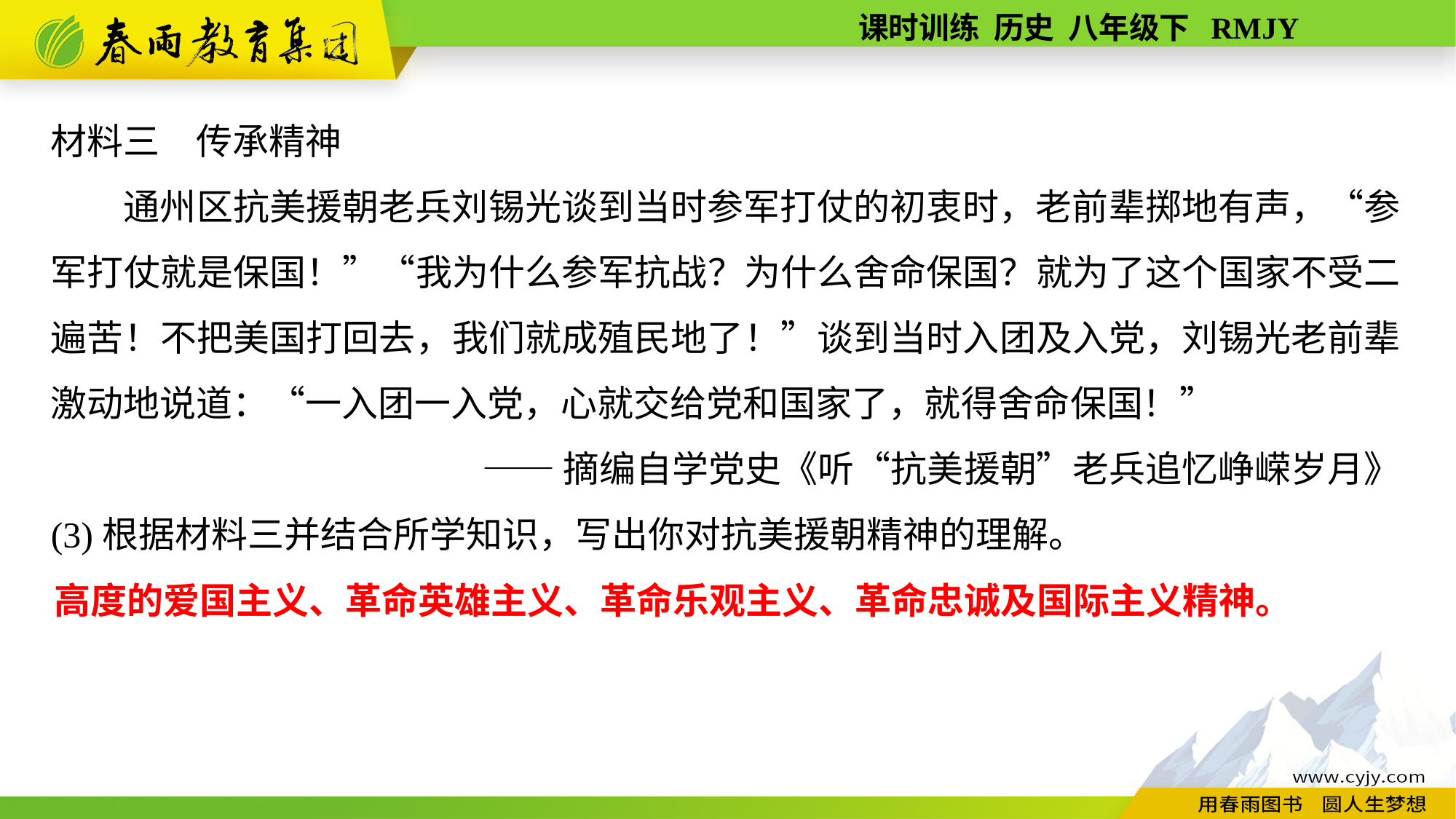

材料三　传承精神
通州区抗美援朝老兵刘锡光谈到当时参军打仗的初衷时，老前辈掷地有声，“参军打仗就是保国！”“我为什么参军抗战？为什么舍命保国？就为了这个国家不受二遍苦！不把美国打回去，我们就成殖民地了！”谈到当时入团及入党，刘锡光老前辈激动地说道：“一入团一入党，心就交给党和国家了，就得舍命保国！”
——摘编自学党史《听“抗美援朝”老兵追忆峥嵘岁月》
(3)根据材料三并结合所学知识，写出你对抗美援朝精神的理解。
高度的爱国主义、革命英雄主义、革命乐观主义、革命忠诚及国际主义精神。